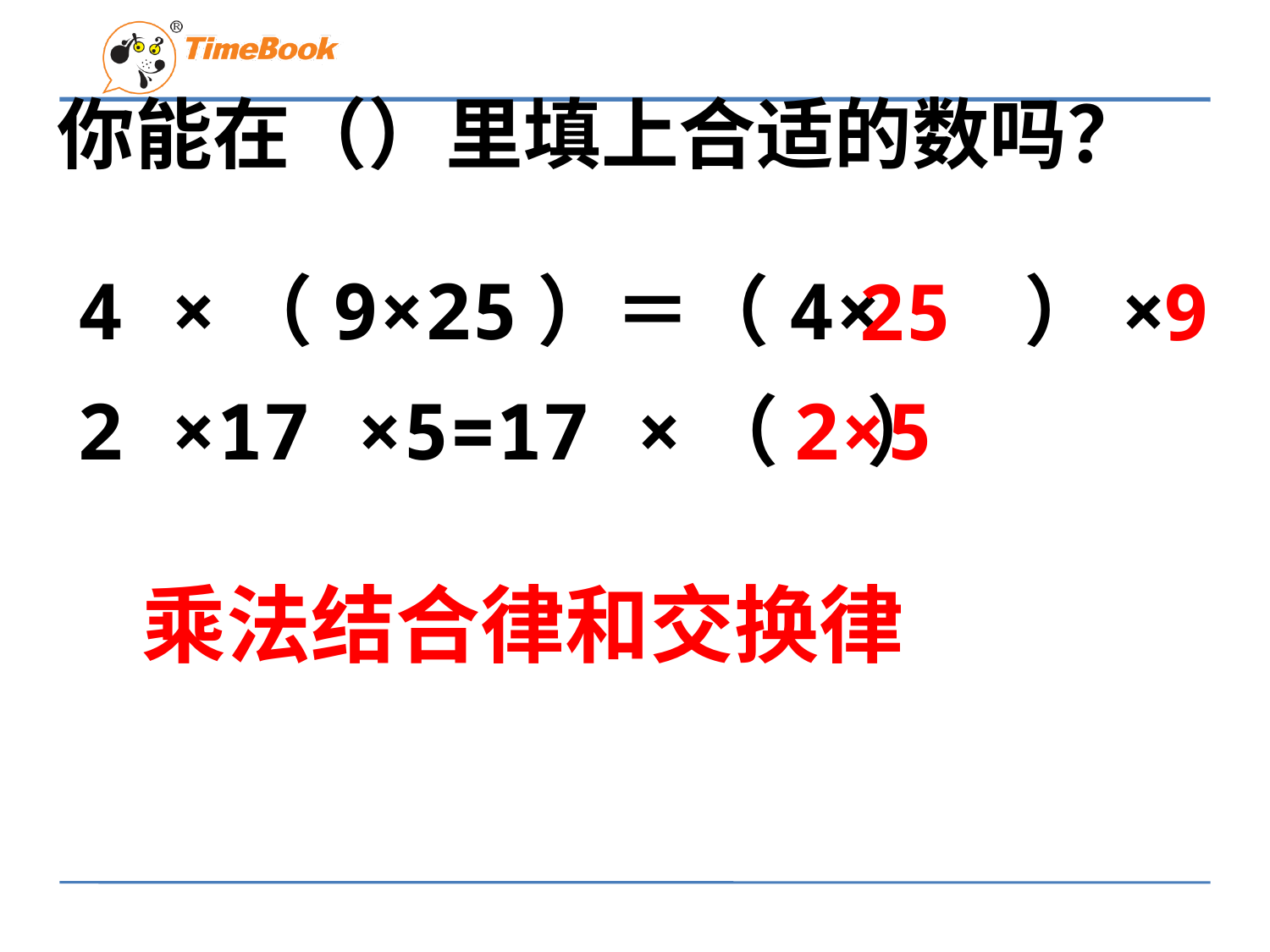

# 你能在（）里填上合适的数吗？
4 ×（9×25）＝（4× 　）×
25　　 9
2 ×17 ×5=17 ×（     ）
 2×5

乘法结合律和交换律